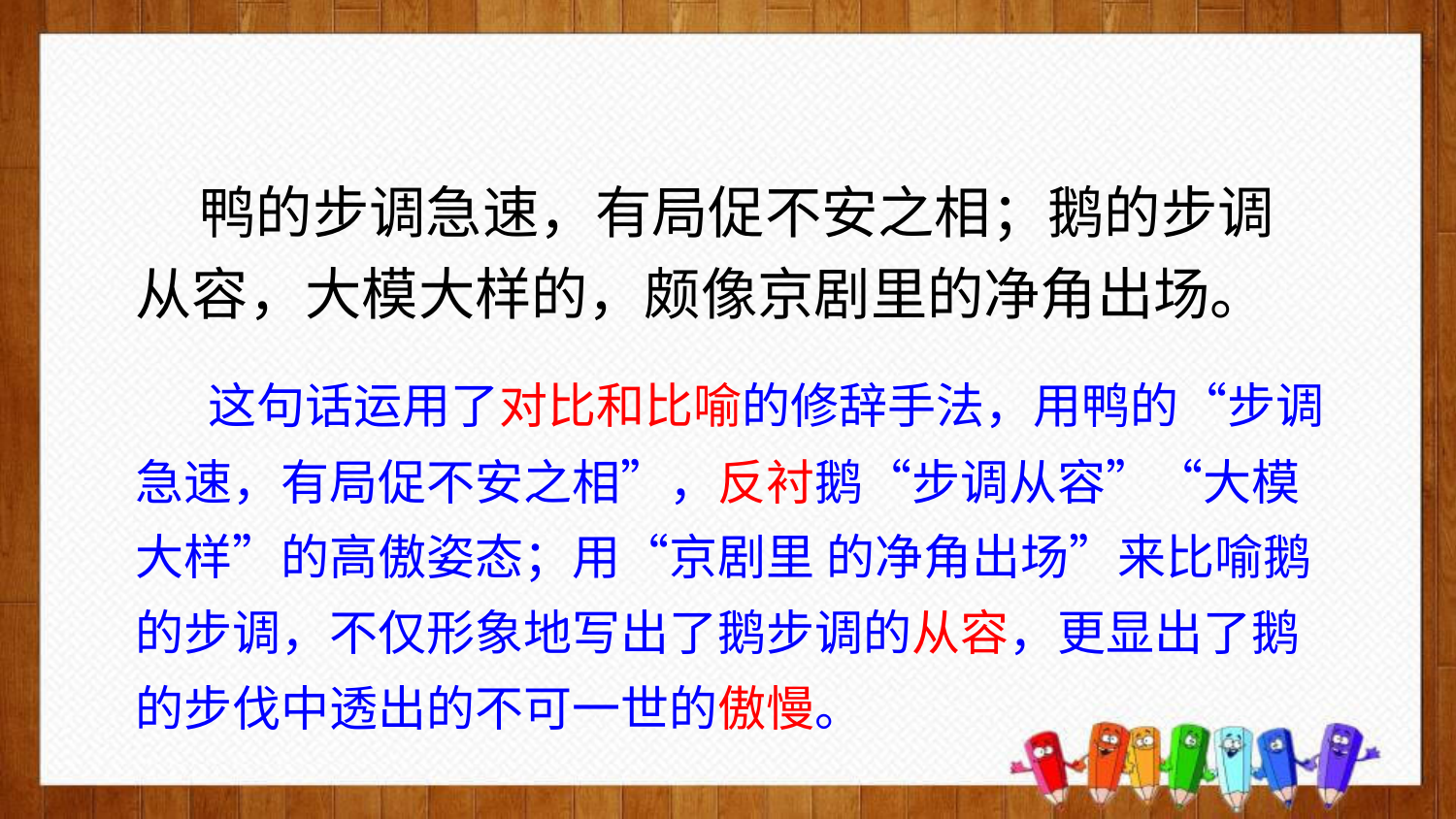

鸭的步调急速，有局促不安之相；鹅的步调从容，大模大样的，颇像京剧里的净角出场。
这句话运用了对比和比喻的修辞手法，用鸭的“步调急速，有局促不安之相”，反衬鹅“步调从容”“大模大样”的高傲姿态；用“京剧里 的净角出场”来比喻鹅的步调，不仅形象地写出了鹅步调的从容，更显出了鹅的步伐中透出的不可一世的傲慢。